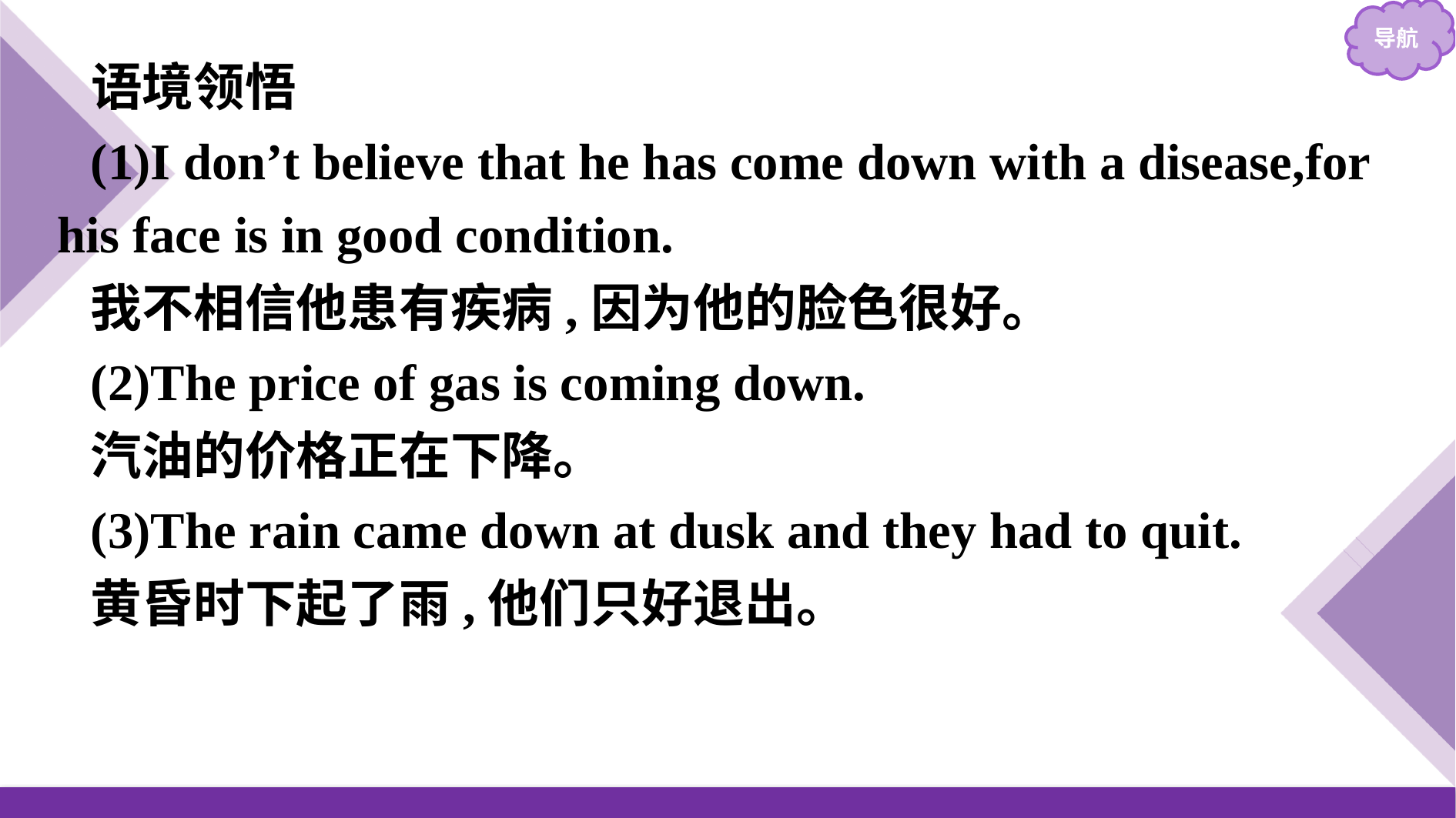

语境领悟
(1)I don’t believe that he has come down with a disease,for his face is in good condition.
我不相信他患有疾病,因为他的脸色很好。
(2)The price of gas is coming down.
汽油的价格正在下降。
(3)The rain came down at dusk and they had to quit.
黄昏时下起了雨,他们只好退出。